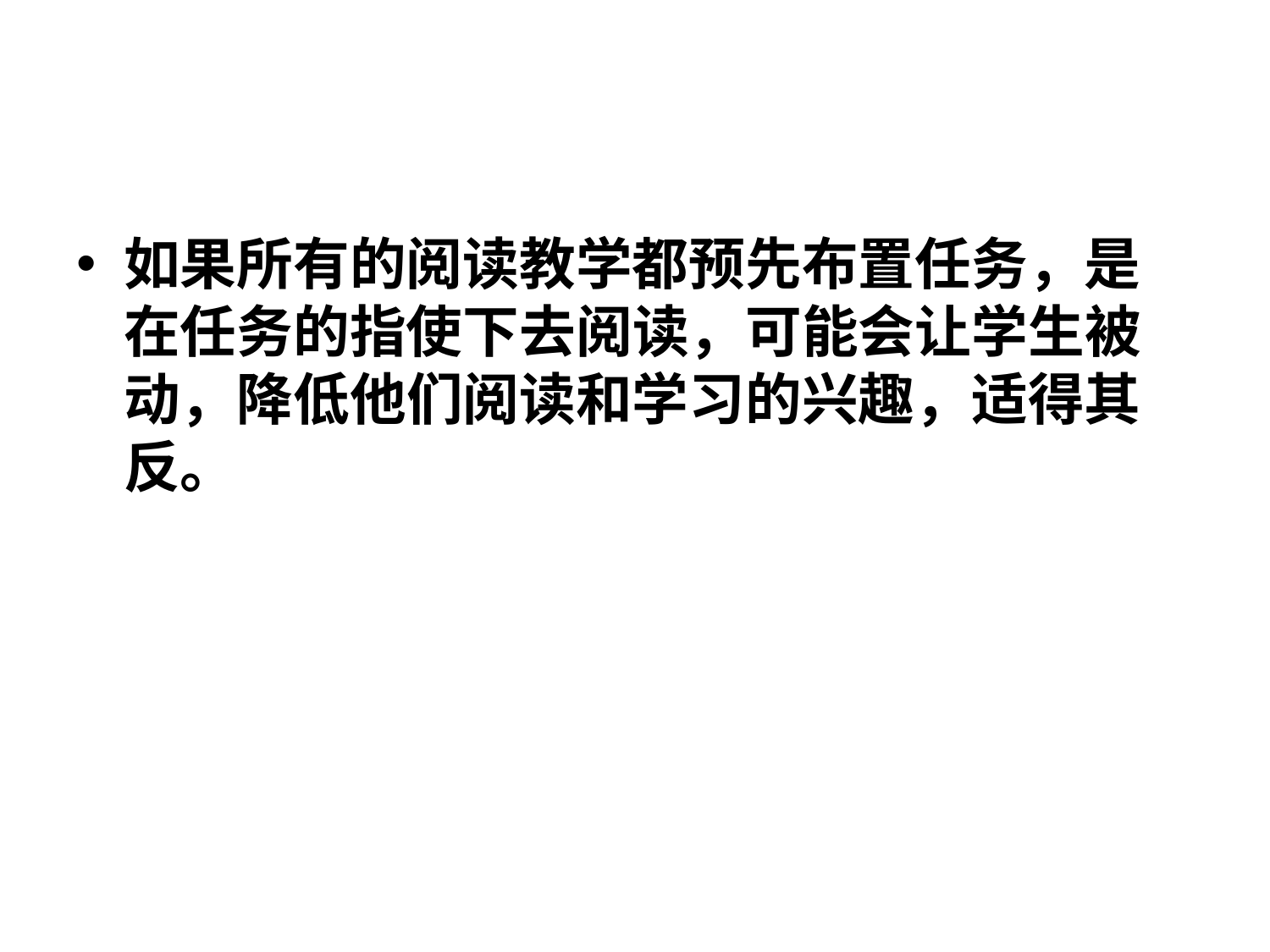

#
如果所有的阅读教学都预先布置任务，是在任务的指使下去阅读，可能会让学生被动，降低他们阅读和学习的兴趣，适得其反。